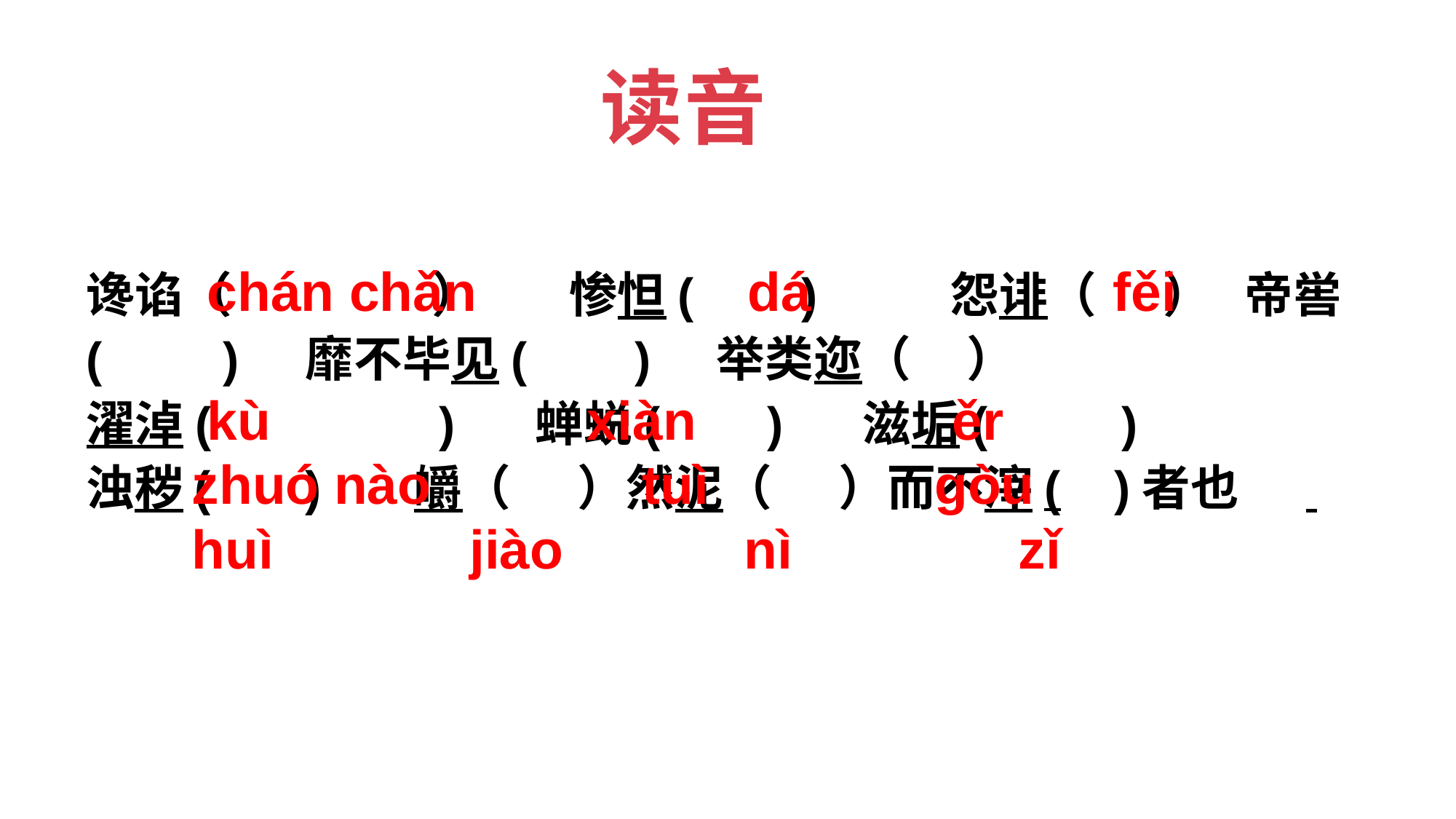

读音
谗谄（                  ）        惨怛(        )         怨诽（      ）   帝喾(         )    靡不毕见(        )    举类迩（     ）
濯淖(                 )     蝉蜕(        )     滋垢(          )
浊秽(       )      皭（      ）然泥（      ）而不滓(    )者也
        chán chǎn                  dá                    fěi
        kù                     xiàn                 ěr
       zhuó nào              tuì               gòu
       huì             jiào            nì               zǐ